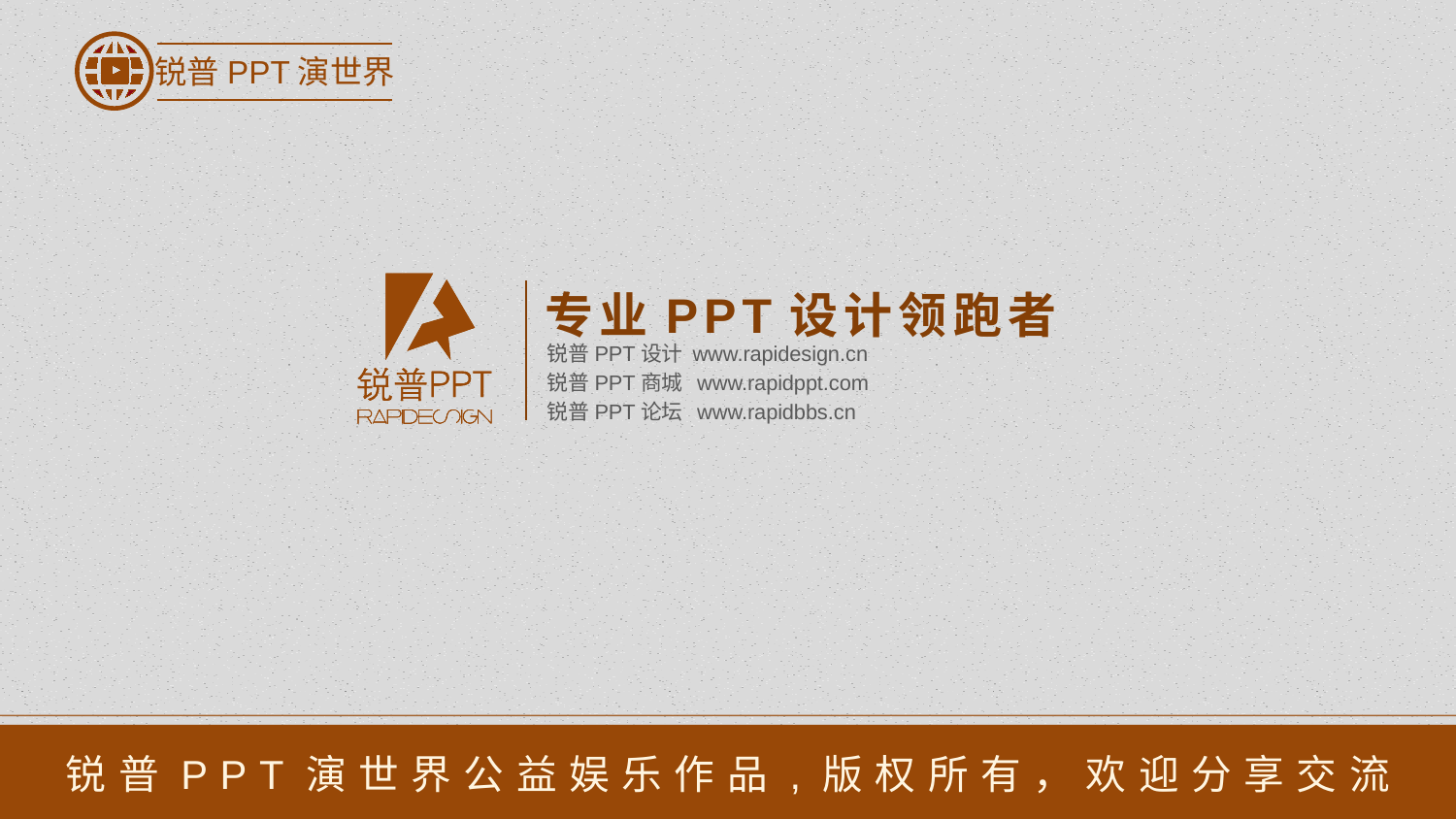

锐普PPT演世界
专业PPT设计领跑者

锐普PPT设计 www.rapidesign.cn
锐普PPT商城  www.rapidppt.com
锐普PPT论坛  www.rapidbbs.cn

锐普PPT演世界公益娱乐作品,版权所有，欢迎分享交流